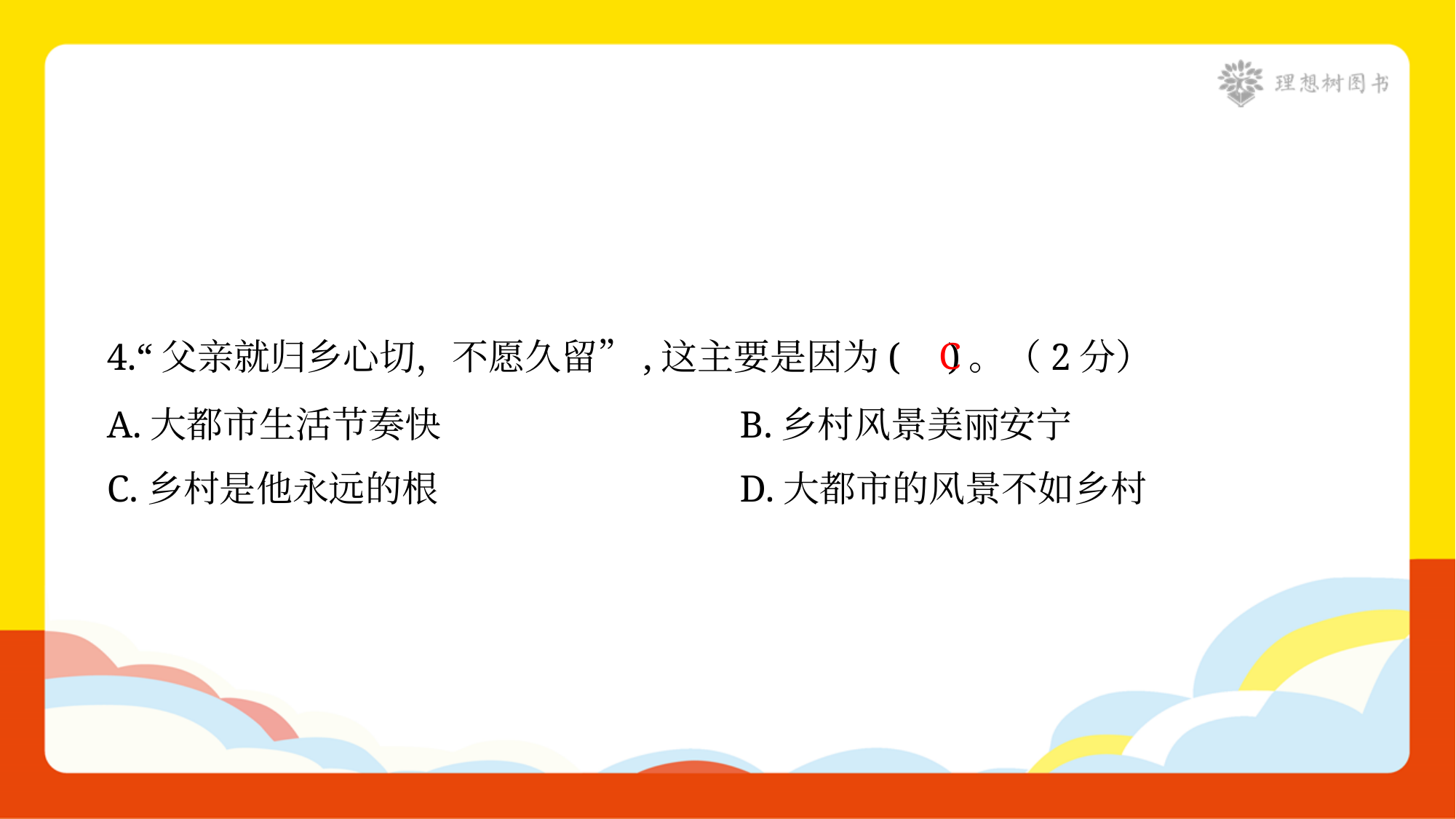

C
4.“父亲就归乡心切，不愿久留”,这主要是因为(     )。（2分）
A.大都市生活节奏快	B.乡村风景美丽安宁
C.乡村是他永远的根	D.大都市的风景不如乡村